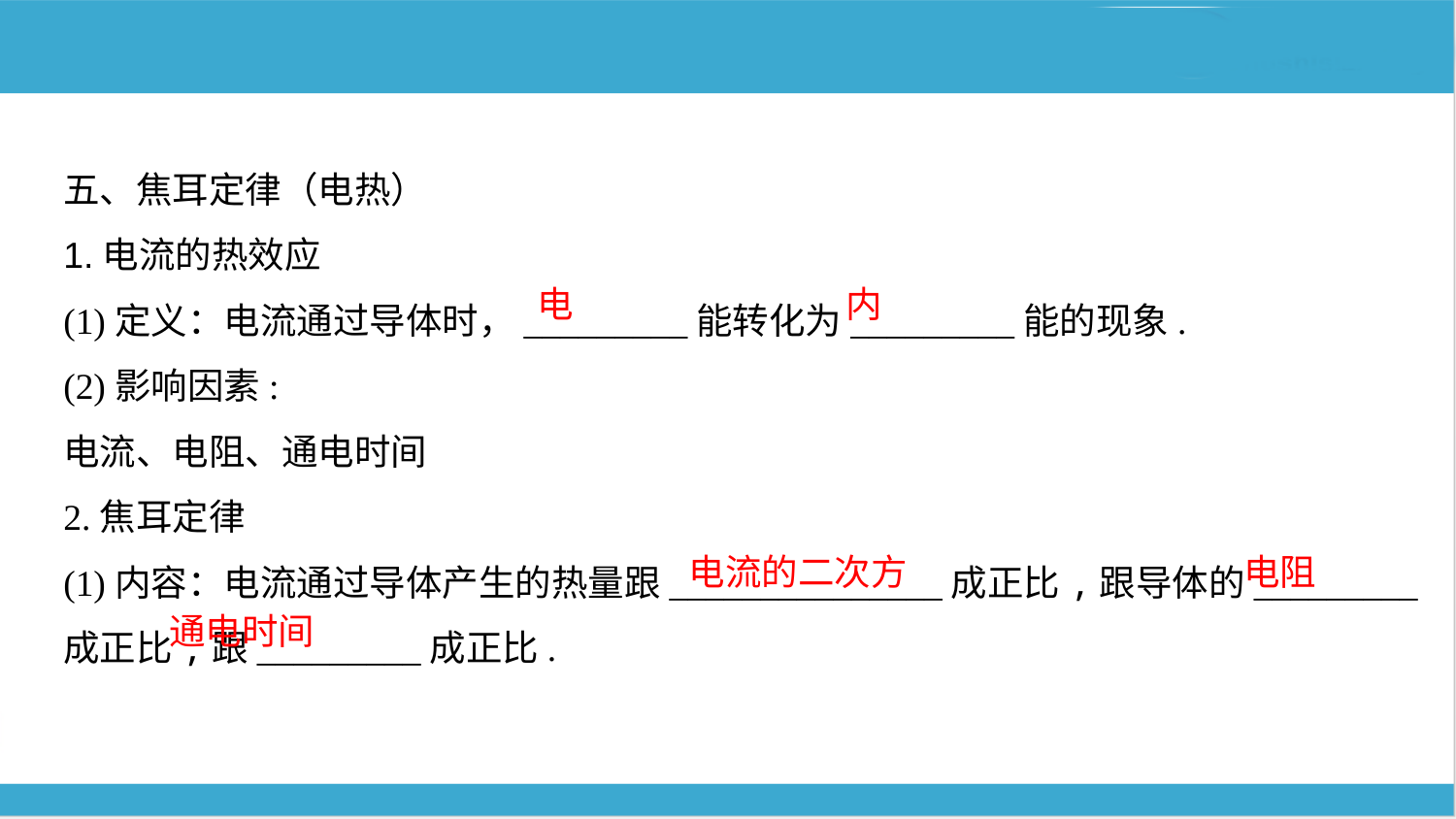

五、焦耳定律（电热）
1.电流的热效应
(1)定义：电流通过导体时，_________能转化为_________能的现象.
(2)影响因素:
电流、电阻、通电时间
2.焦耳定律
(1)内容：电流通过导体产生的热量跟_______________成正比,跟导体的_________成正比,跟_________成正比.
电
内
电阻
电流的二次方
通电时间